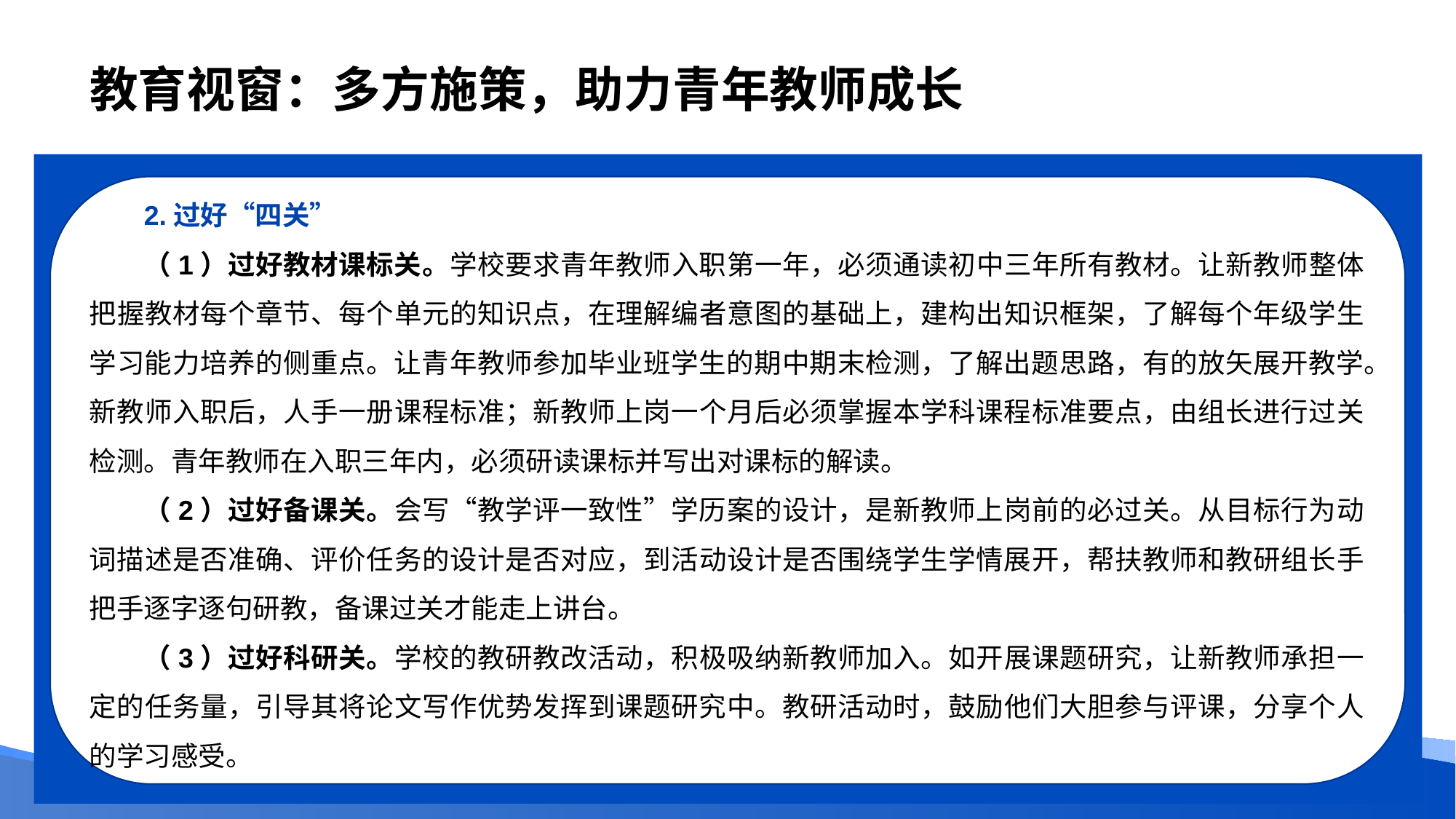

# 教育视窗：多方施策，助力青年教师成长

2.过好“四关”
（1）过好教材课标关。学校要求青年教师入职第一年，必须通读初中三年所有教材。让新教师整体把握教材每个章节、每个单元的知识点，在理解编者意图的基础上，建构出知识框架，了解每个年级学生学习能力培养的侧重点。让青年教师参加毕业班学生的期中期末检测，了解出题思路，有的放矢展开教学。新教师入职后，人手一册课程标准；新教师上岗一个月后必须掌握本学科课程标准要点，由组长进行过关检测。青年教师在入职三年内，必须研读课标并写出对课标的解读。
（2）过好备课关。会写“教学评一致性”学历案的设计，是新教师上岗前的必过关。从目标行为动词描述是否准确、评价任务的设计是否对应，到活动设计是否围绕学生学情展开，帮扶教师和教研组长手把手逐字逐句研教，备课过关才能走上讲台。
（3）过好科研关。学校的教研教改活动，积极吸纳新教师加入。如开展课题研究，让新教师承担一定的任务量，引导其将论文写作优势发挥到课题研究中。教研活动时，鼓励他们大胆参与评课，分享个人的学习感受。